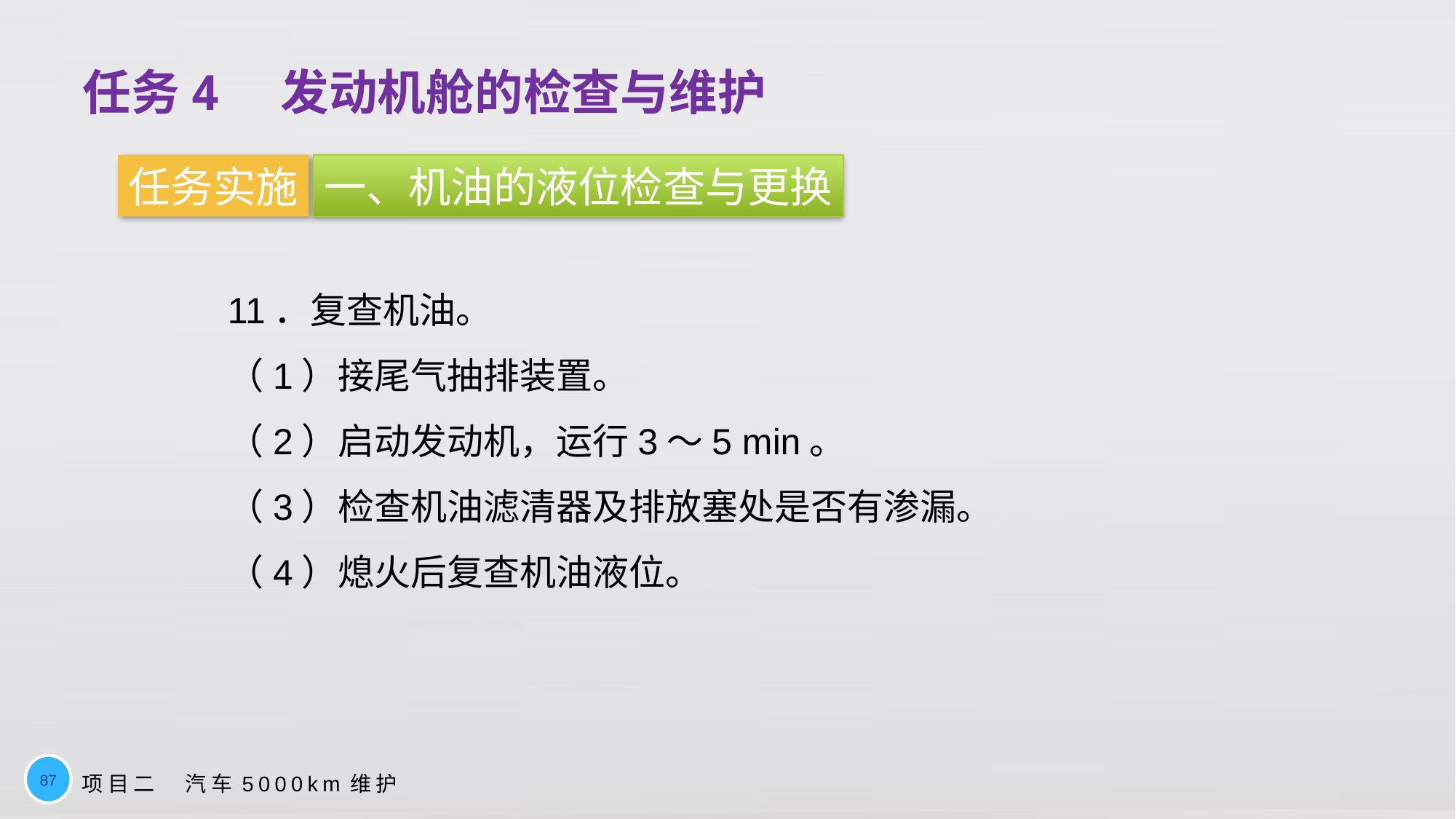

任务4　发动机舱的检查与维护
任务实施
一、机油的液位检查与更换
11．复查机油。
（1）接尾气抽排装置。
（2）启动发动机，运行3～5 min。
（3）检查机油滤清器及排放塞处是否有渗漏。
（4）熄火后复查机油液位。
87